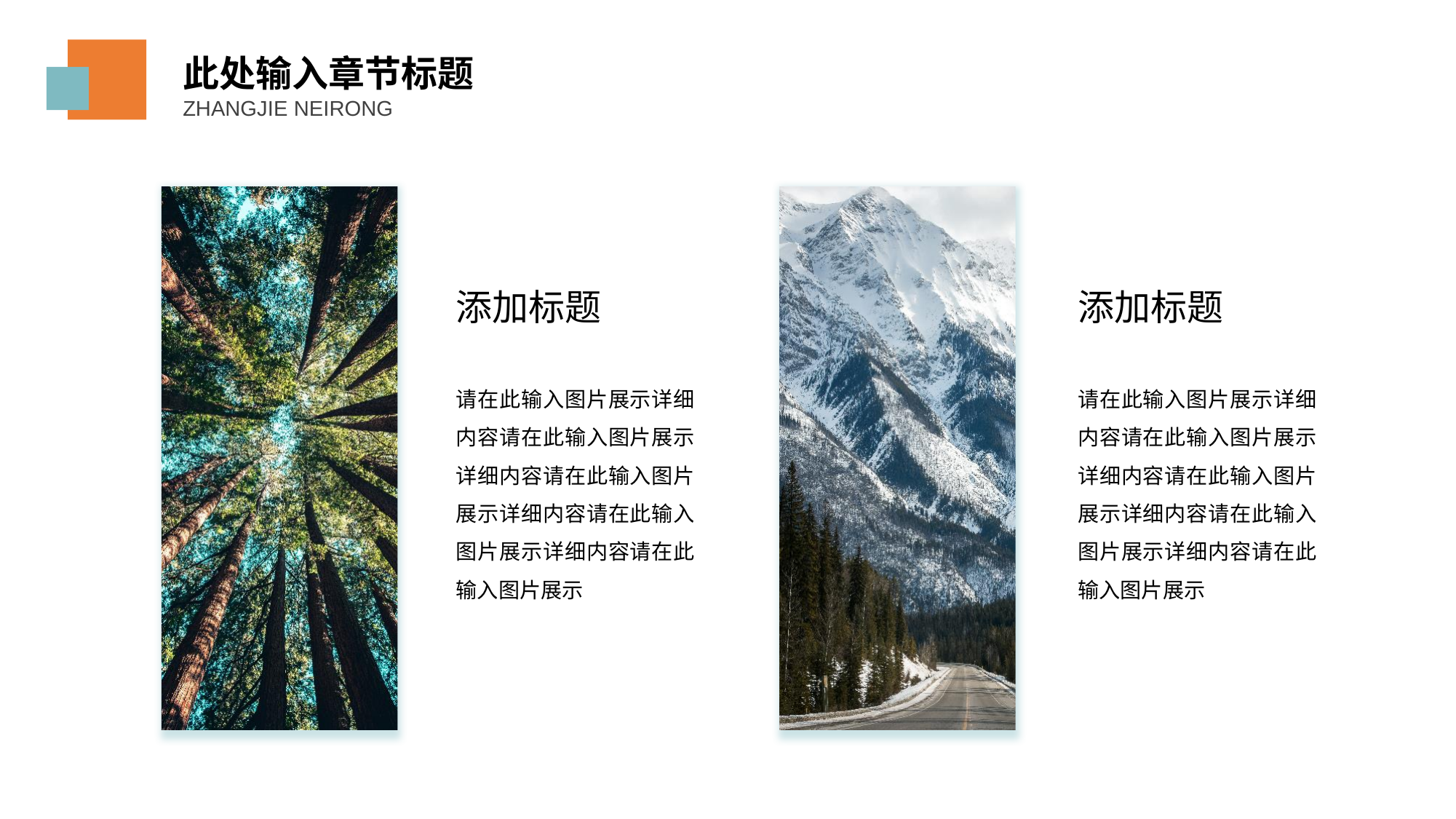

此处输入章节标题
ZHANGJIE NEIRONG

添加标题
添加标题
请在此输入图片展示详细内容请在此输入图片展示详细内容请在此输入图片展示详细内容请在此输入图片展示详细内容请在此输入图片展示
请在此输入图片展示详细内容请在此输入图片展示详细内容请在此输入图片展示详细内容请在此输入图片展示详细内容请在此输入图片展示